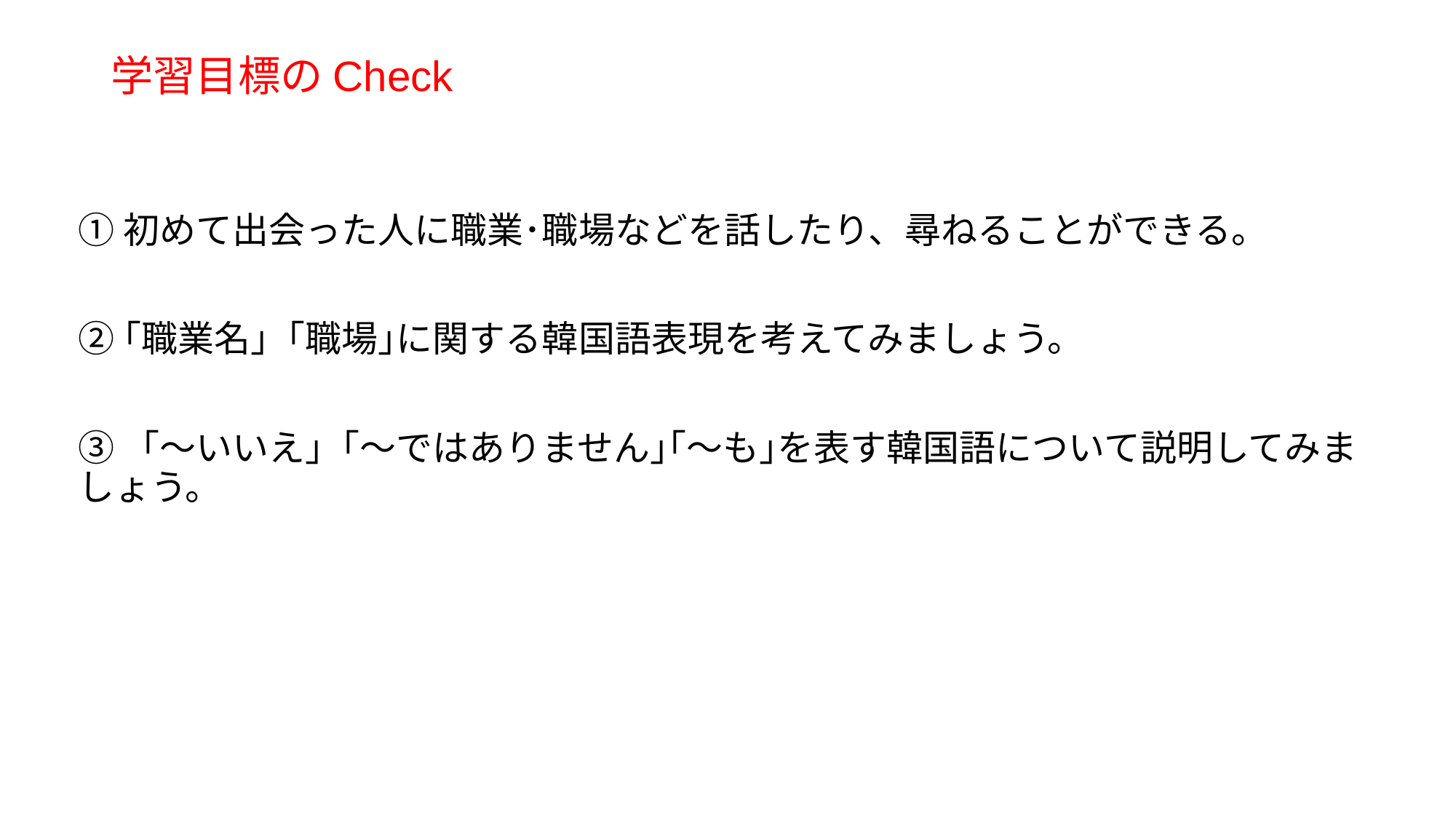

# 学習目標のCheck

①初めて出会った人に職業･職場などを話したり、尋ねることができる。

②｢職業名｣「職場｣に関する韓国語表現を考えてみましょう。

③「～いいえ」｢～ではありません｣｢～も｣を表す韓国語について説明してみましょう。